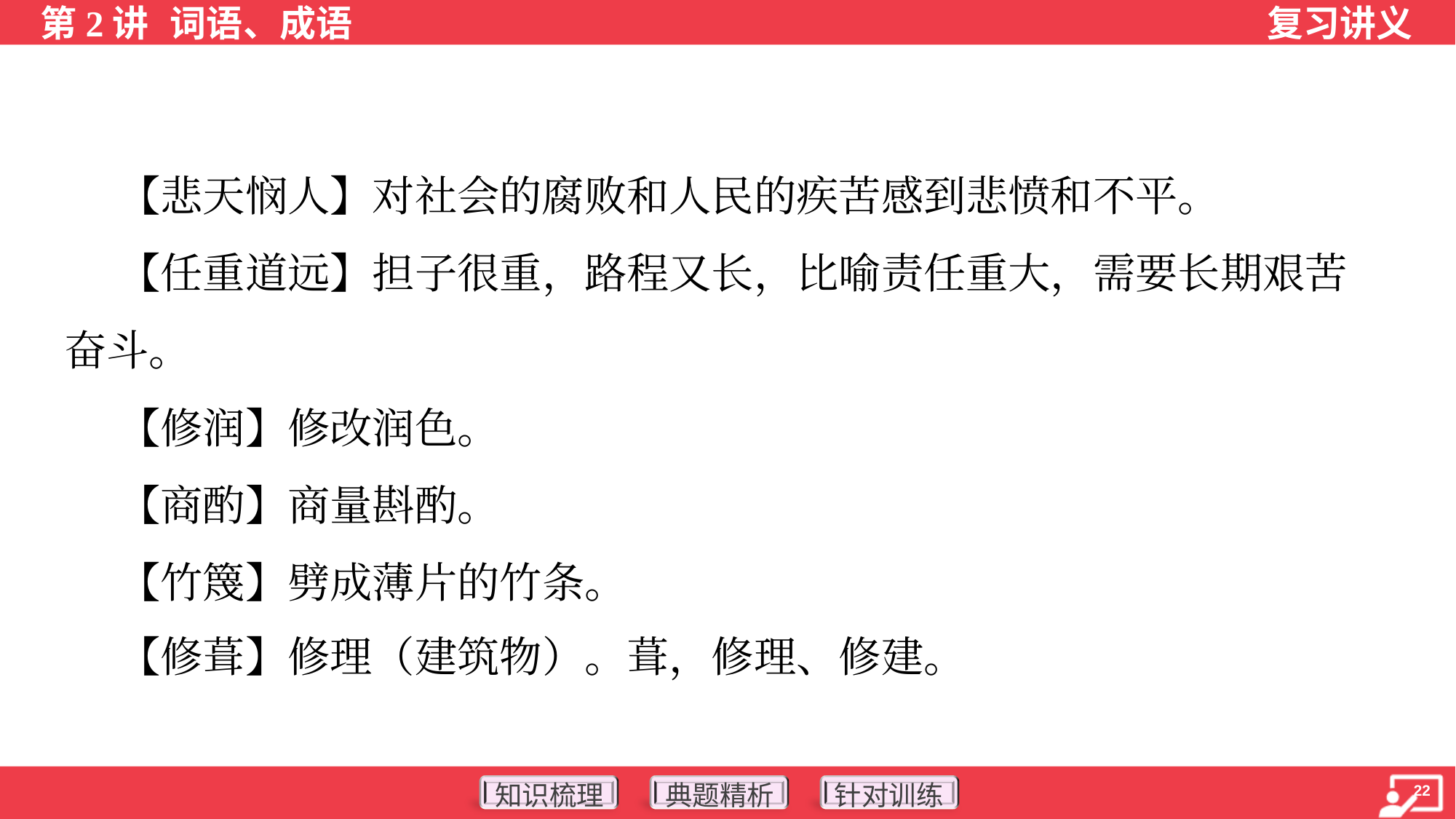

【悲天悯人】对社会的腐败和人民的疾苦感到悲愤和不平。
    【任重道远】担子很重，路程又长，比喻责任重大，需要长期艰苦
奋斗。
    【修润】修改润色。
    【商酌】商量斟酌。
    【竹篾】劈成薄片的竹条。
    【修葺】修理（建筑物）。葺，修理、修建。